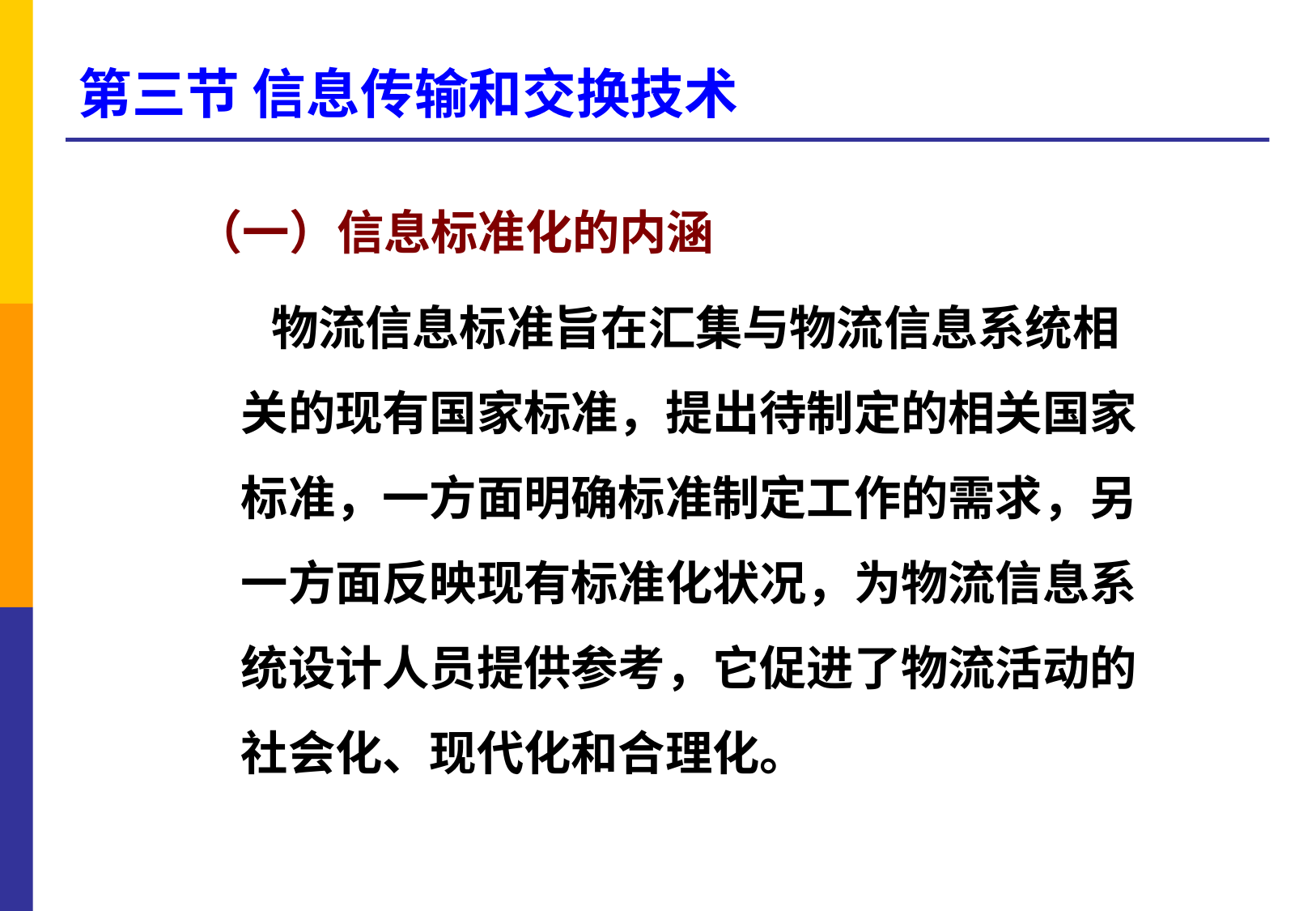

# 第三节 信息传输和交换技术
（一）信息标准化的内涵
      物流信息标准旨在汇集与物流信息系统相关的现有国家标准，提出待制定的相关国家标准，一方面明确标准制定工作的需求，另一方面反映现有标准化状况，为物流信息系统设计人员提供参考，它促进了物流活动的社会化、现代化和合理化。